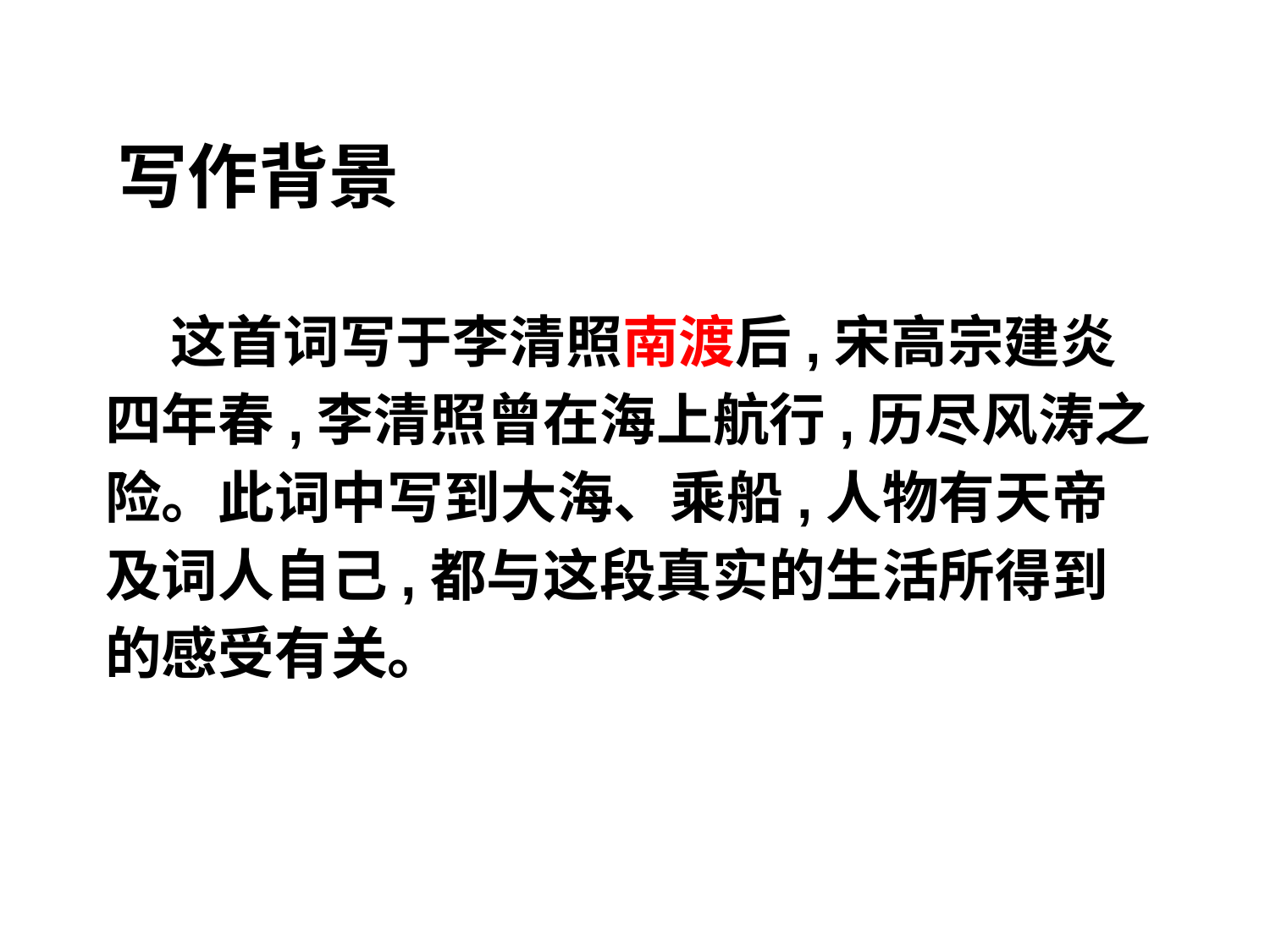

写作背景
    这首词写于李清照南渡后,宋高宗建炎四年春,李清照曾在海上航行,历尽风涛之险。此词中写到大海、乘船,人物有天帝及词人自己,都与这段真实的生活所得到的感受有关。